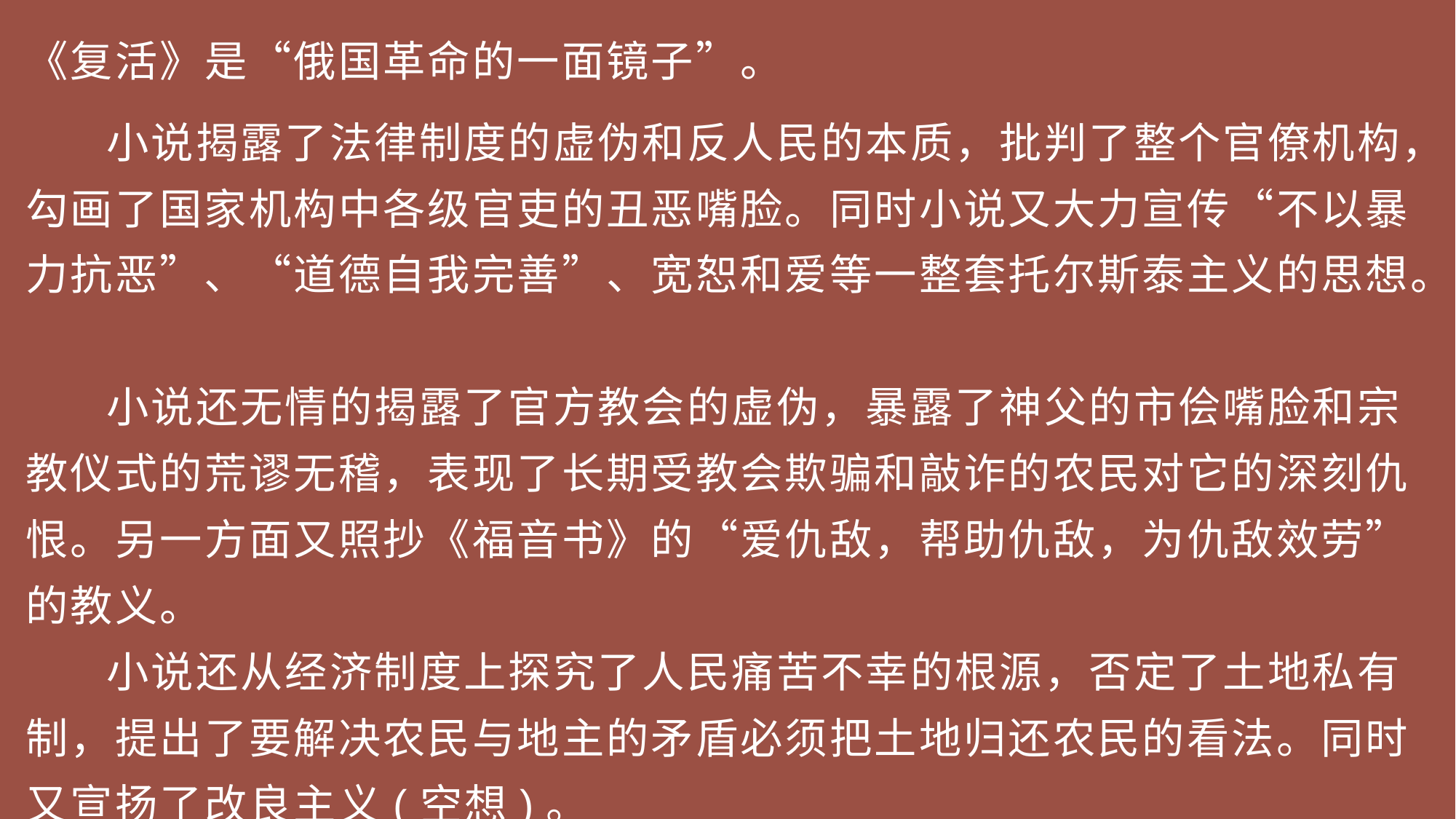

《复活》是“俄国革命的一面镜子”。
      小说揭露了法律制度的虚伪和反人民的本质，批判了整个官僚机构，勾画了国家机构中各级官吏的丑恶嘴脸。同时小说又大力宣传“不以暴力抗恶”、“道德自我完善”、宽恕和爱等一整套托尔斯泰主义的思想。
      小说还无情的揭露了官方教会的虚伪，暴露了神父的市侩嘴脸和宗教仪式的荒谬无稽，表现了长期受教会欺骗和敲诈的农民对它的深刻仇恨。另一方面又照抄《福音书》的“爱仇敌，帮助仇敌，为仇敌效劳”的教义。
      小说还从经济制度上探究了人民痛苦不幸的根源，否定了土地私有制，提出了要解决农民与地主的矛盾必须把土地归还农民的看法。同时又宣扬了改良主义(空想)。